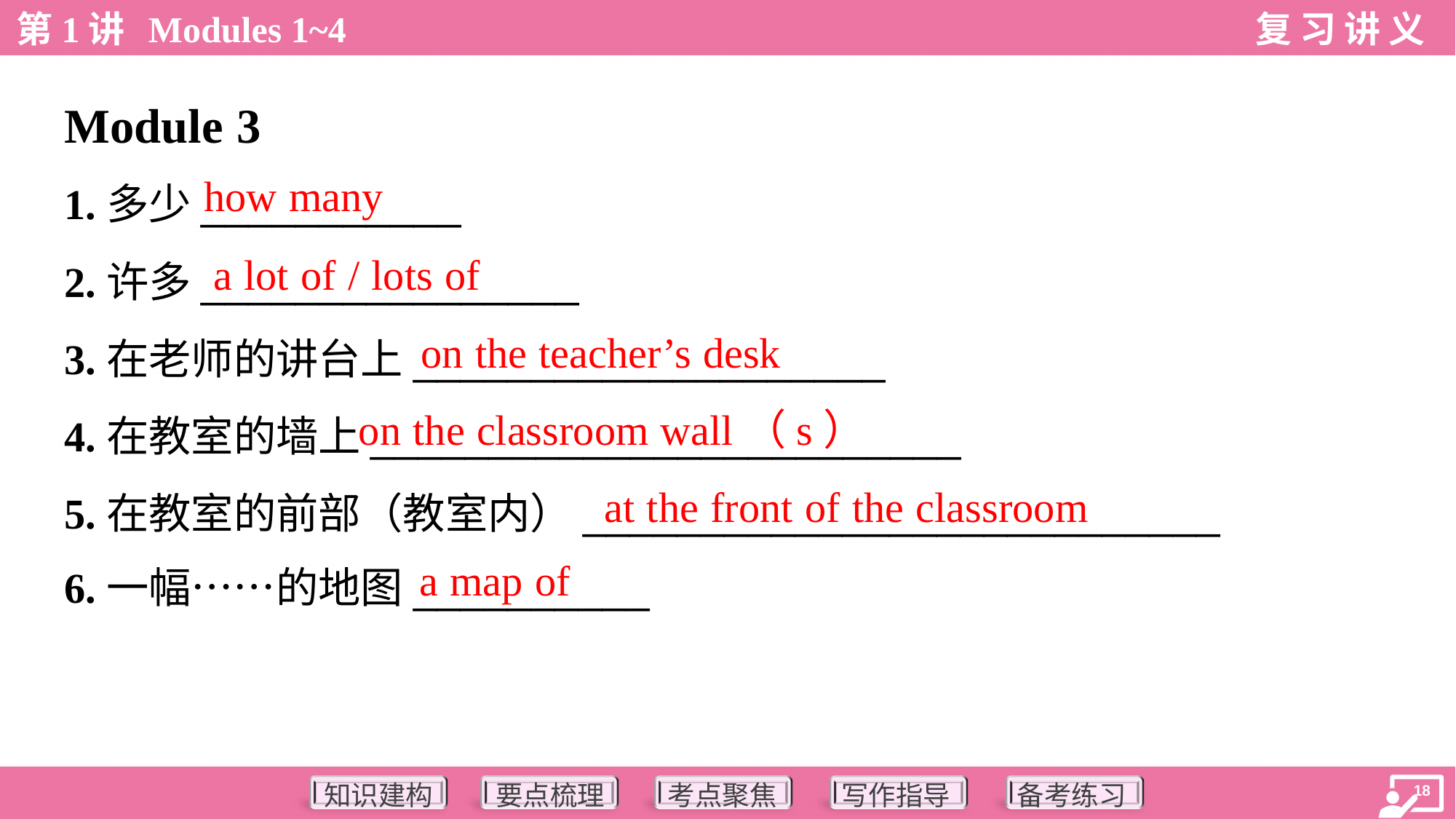

Module 3
how many
1.多少___________
2.许多________________
3.在老师的讲台上____________________
4.在教室的墙上_________________________
5.在教室的前部（教室内）___________________________
6.一幅……的地图__________
a lot of / lots of
on the teacher’s desk
on the classroom wall（s）
at the front of the classroom
a map of